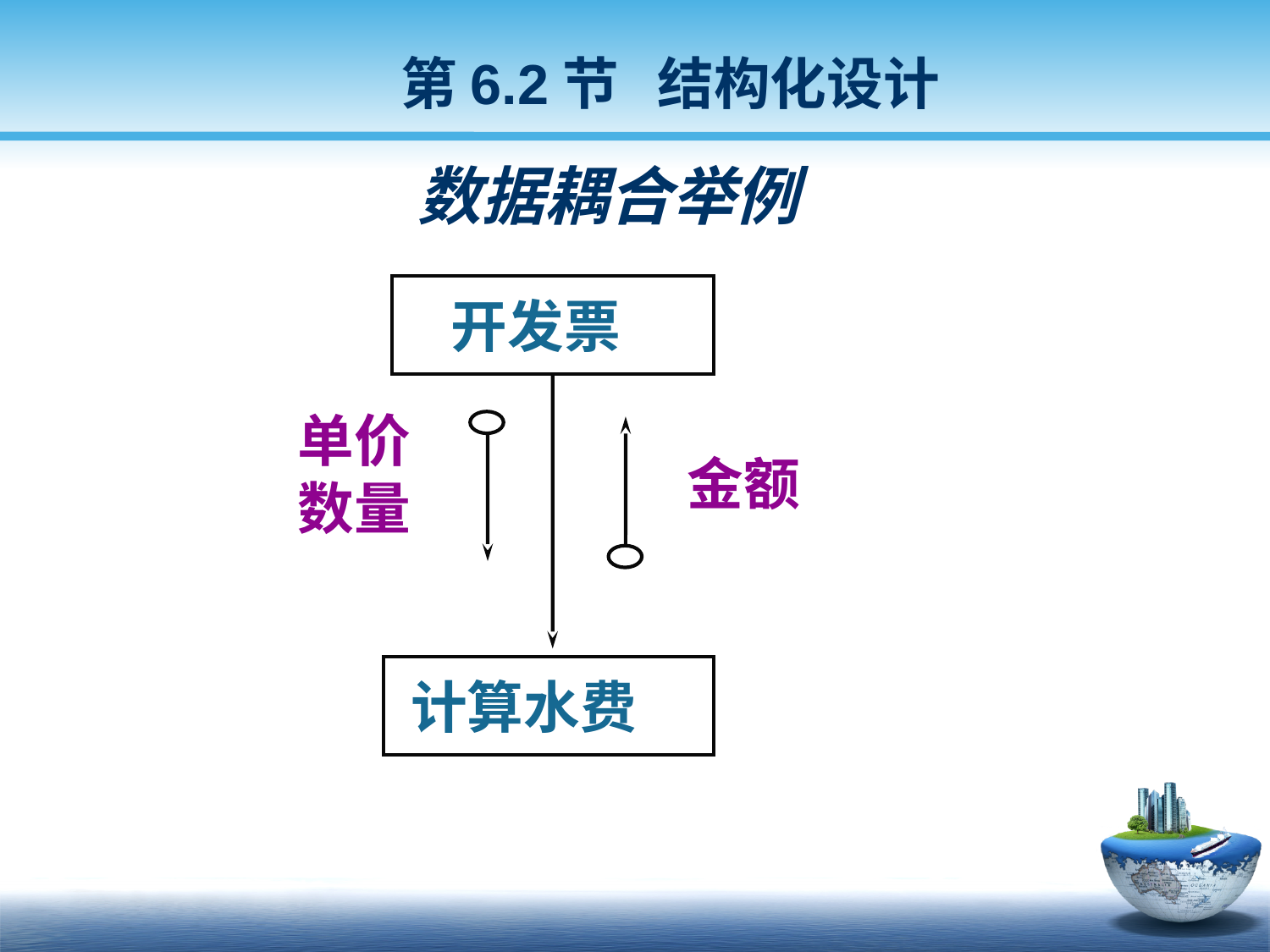

第6.2节   结构化设计
# 数据耦合举例

开发票

单价
数量

金额

计算水费